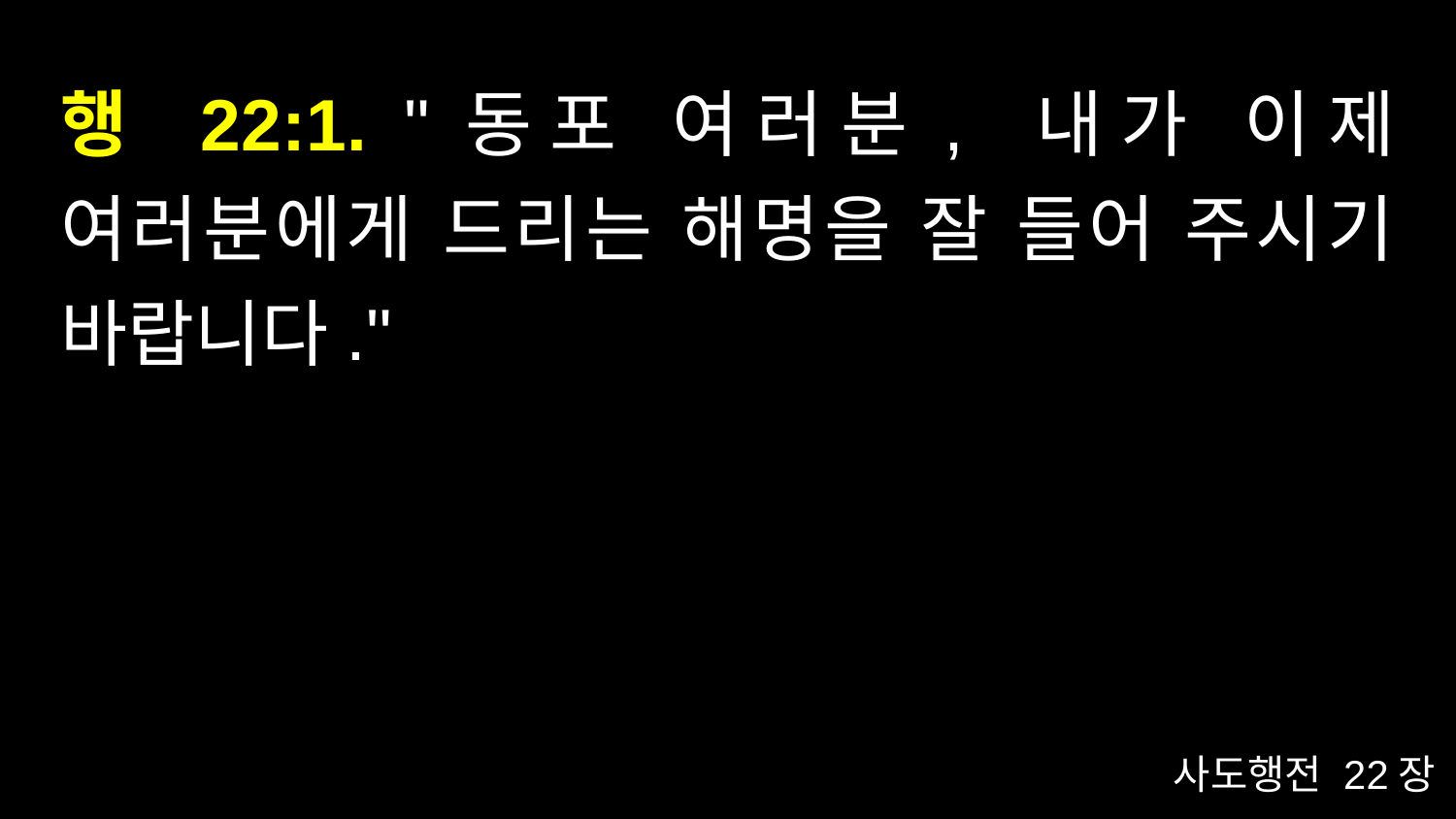

# 행 22:1. "동포 여러분, 내가 이제 여러분에게 드리는 해명을 잘 들어 주시기 바랍니다."
사도행전 22장